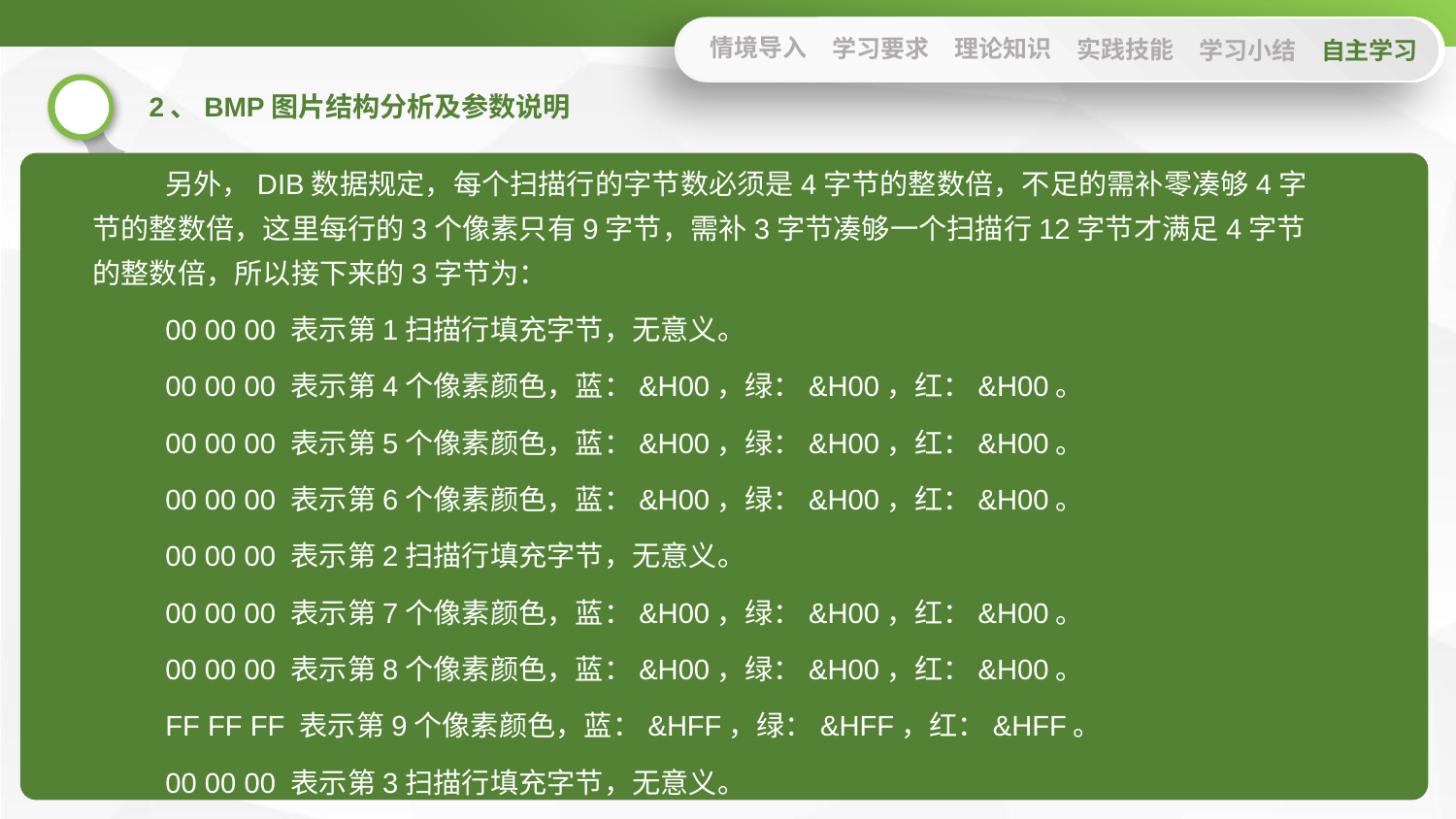

情境导入
学习要求
理论知识
实践技能
学习小结
自主学习
2、BMP图片结构分析及参数说明
另外，DIB数据规定，每个扫描行的字节数必须是4字节的整数倍，不足的需补零凑够4字节的整数倍，这里每行的3个像素只有9字节，需补3字节凑够一个扫描行12字节才满足4字节的整数倍，所以接下来的3字节为：
00 00 00 表示第1扫描行填充字节，无意义。
00 00 00 表示第4个像素颜色，蓝：&H00，绿：&H00，红：&H00。
00 00 00 表示第5个像素颜色，蓝：&H00，绿：&H00，红：&H00。
00 00 00 表示第6个像素颜色，蓝：&H00，绿：&H00，红：&H00。
00 00 00 表示第2扫描行填充字节，无意义。
00 00 00 表示第7个像素颜色，蓝：&H00，绿：&H00，红：&H00。
00 00 00 表示第8个像素颜色，蓝：&H00，绿：&H00，红：&H00。
FF FF FF 表示第9个像素颜色，蓝：&HFF，绿：&HFF，红：&HFF。
00 00 00 表示第3扫描行填充字节，无意义。